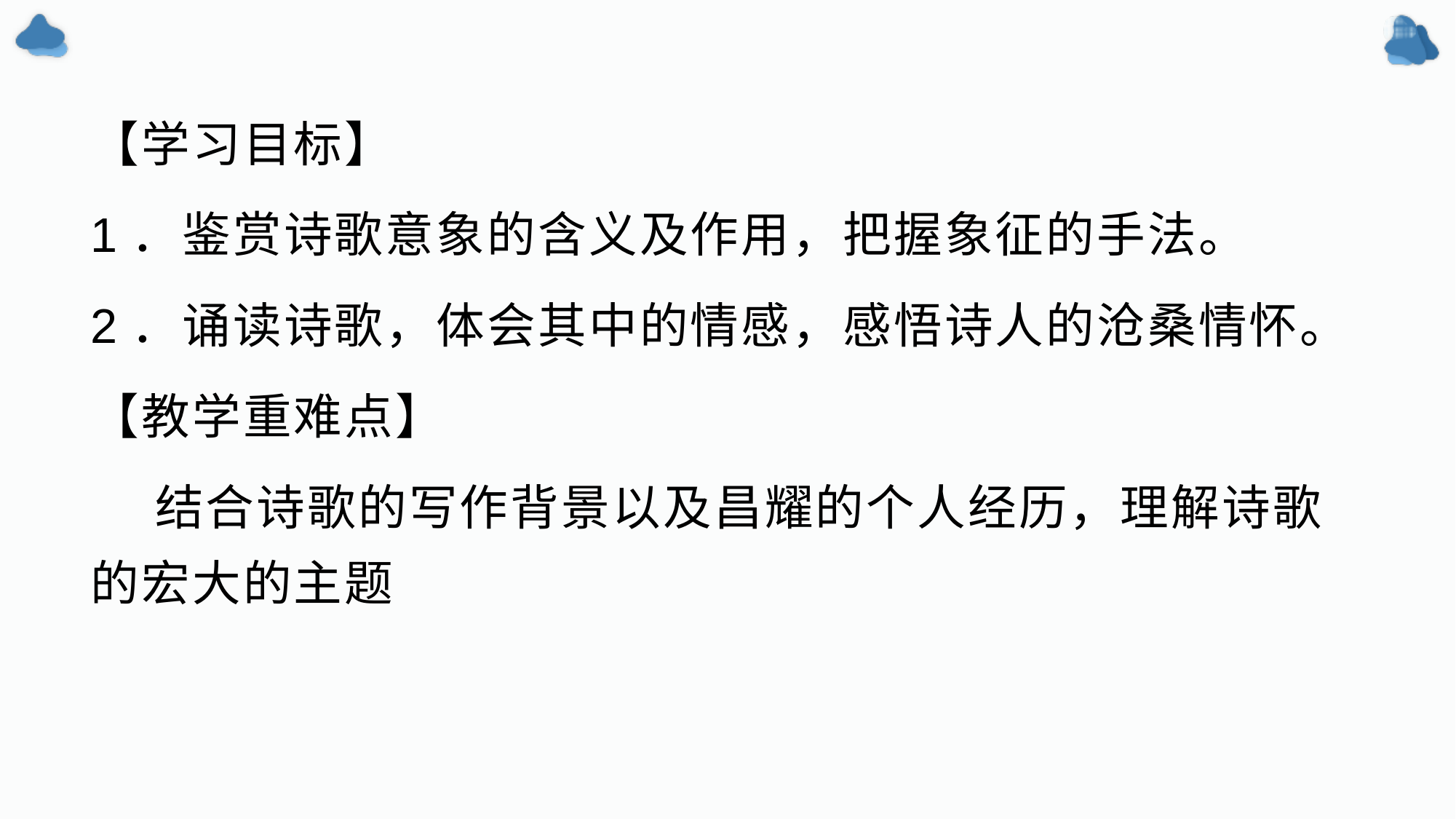

【学习目标】
1．鉴赏诗歌意象的含义及作用，把握象征的手法。
2．诵读诗歌，体会其中的情感，感悟诗人的沧桑情怀。
【教学重难点】
    结合诗歌的写作背景以及昌耀的个人经历，理解诗歌的宏大的主题